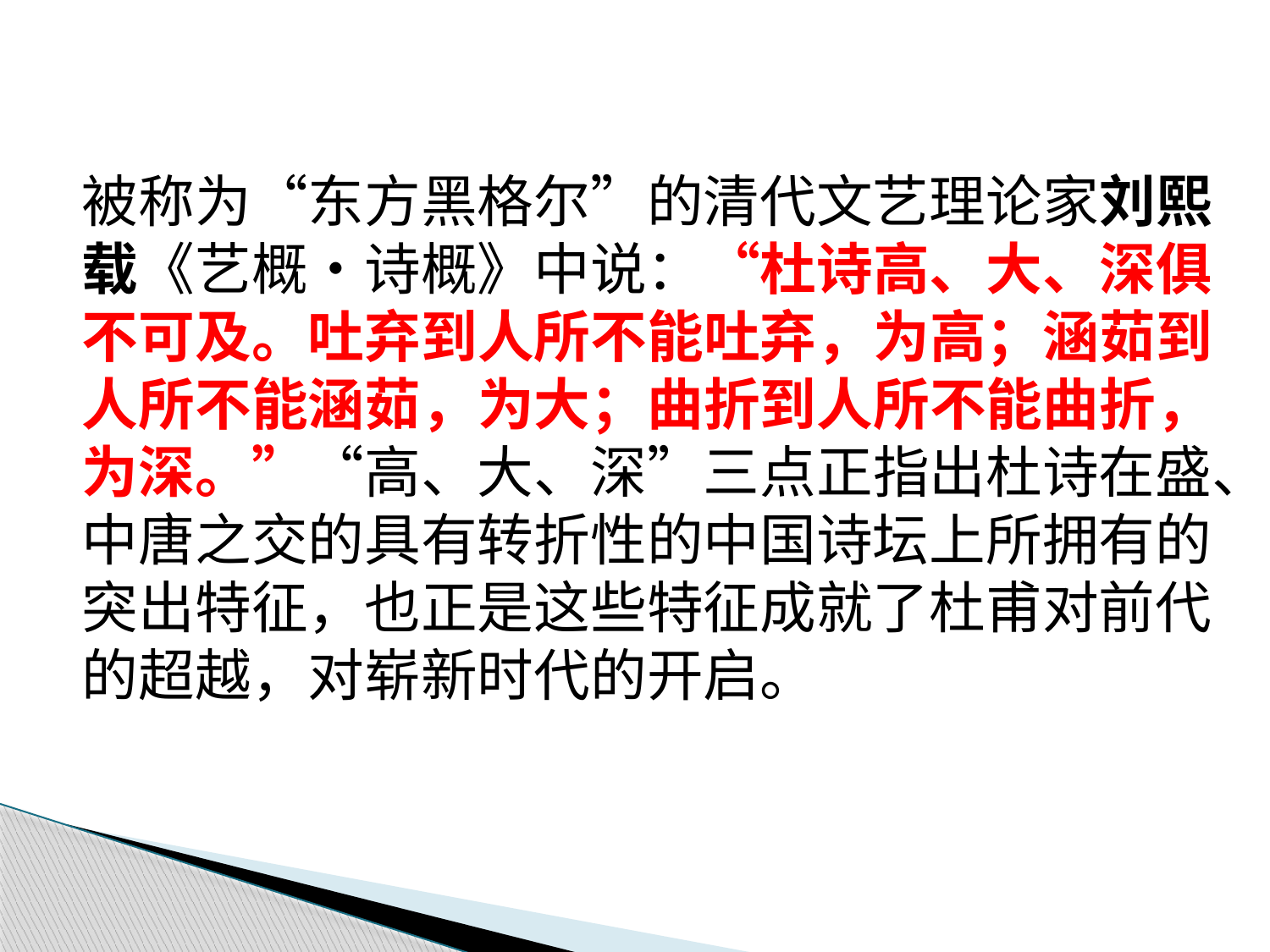

被称为“东方黑格尔”的清代文艺理论家刘熙载《艺概•诗概》中说：“杜诗高、大、深俱不可及。吐弃到人所不能吐弃，为高；涵茹到人所不能涵茹，为大；曲折到人所不能曲折，为深。”“高、大、深”三点正指出杜诗在盛、中唐之交的具有转折性的中国诗坛上所拥有的突出特征，也正是这些特征成就了杜甫对前代的超越，对崭新时代的开启。